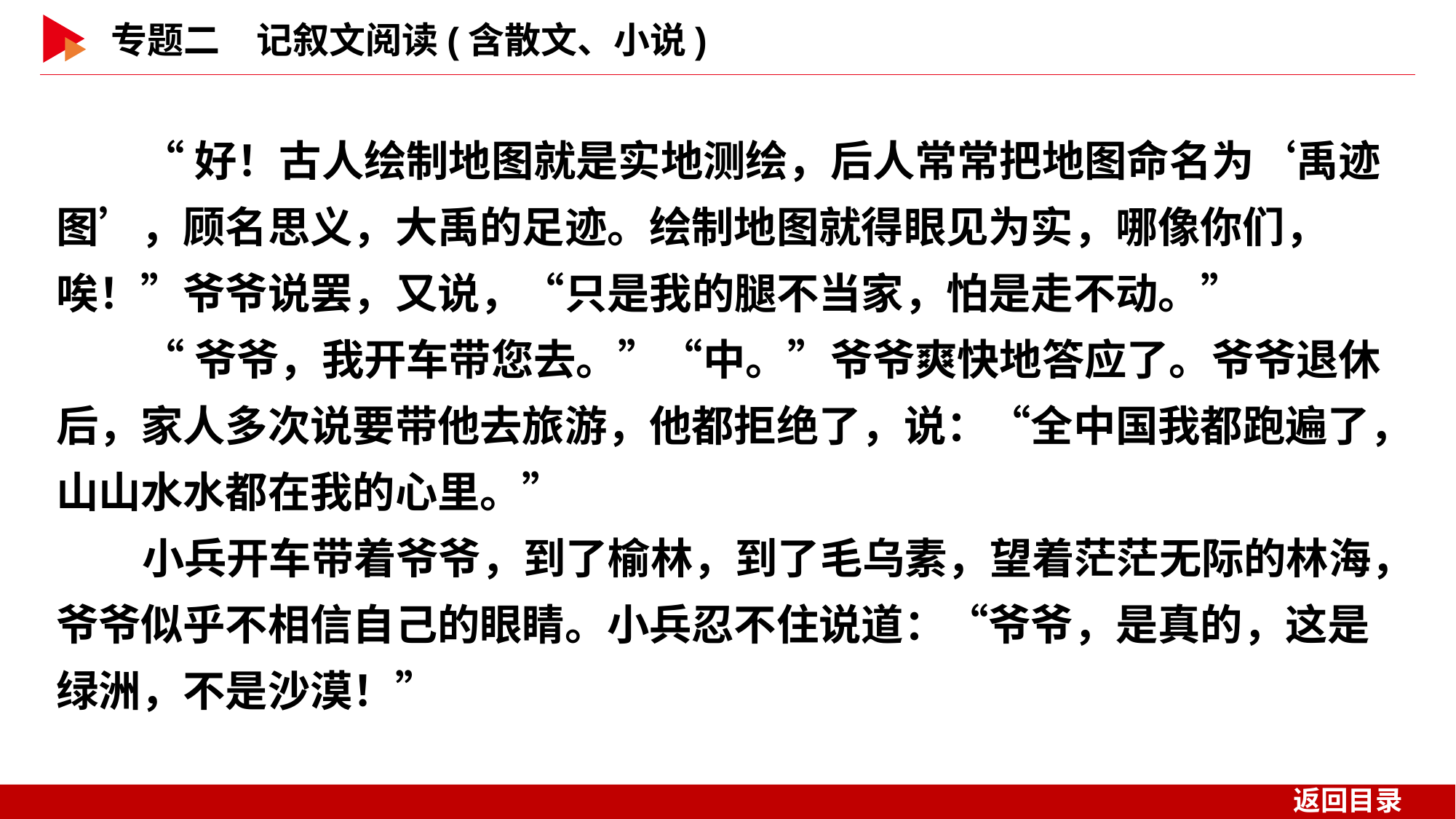

“好！古人绘制地图就是实地测绘，后人常常把地图命名为‘禹迹图’，顾名思义，大禹的足迹。绘制地图就得眼见为实，哪像你们，唉！”爷爷说罢，又说，“只是我的腿不当家，怕是走不动。”
“爷爷，我开车带您去。”“中。”爷爷爽快地答应了。爷爷退休后，家人多次说要带他去旅游，他都拒绝了，说：“全中国我都跑遍了，山山水水都在我的心里。”
小兵开车带着爷爷，到了榆林，到了毛乌素，望着茫茫无际的林海，爷爷似乎不相信自己的眼睛。小兵忍不住说道：“爷爷，是真的，这是绿洲，不是沙漠！”